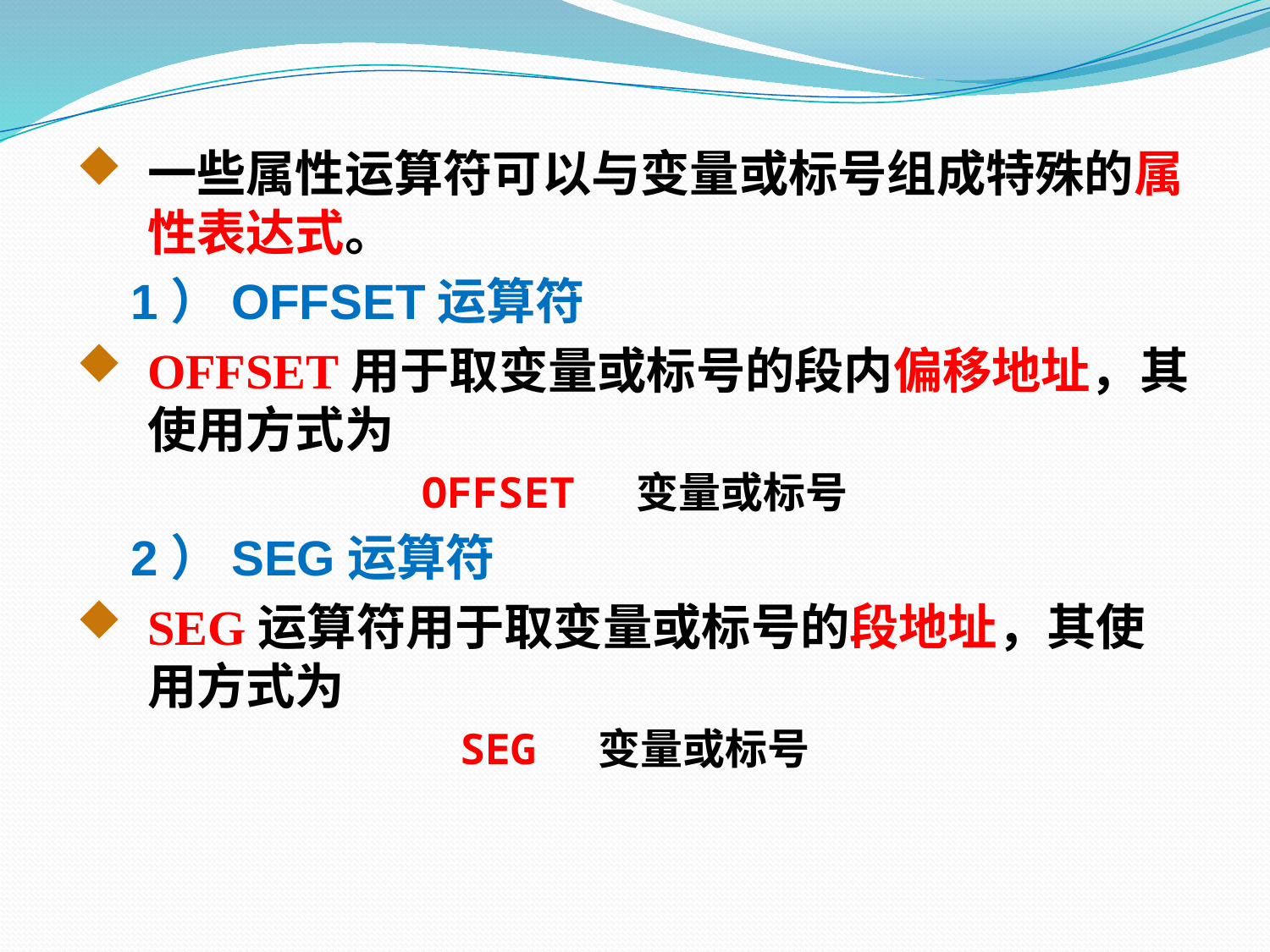

一些属性运算符可以与变量或标号组成特殊的属性表达式。
    1）OFFSET运算符
OFFSET用于取变量或标号的段内偏移地址，其使用方式为
OFFSET  变量或标号
    2）SEG运算符
SEG运算符用于取变量或标号的段地址，其使用方式为
SEG  变量或标号